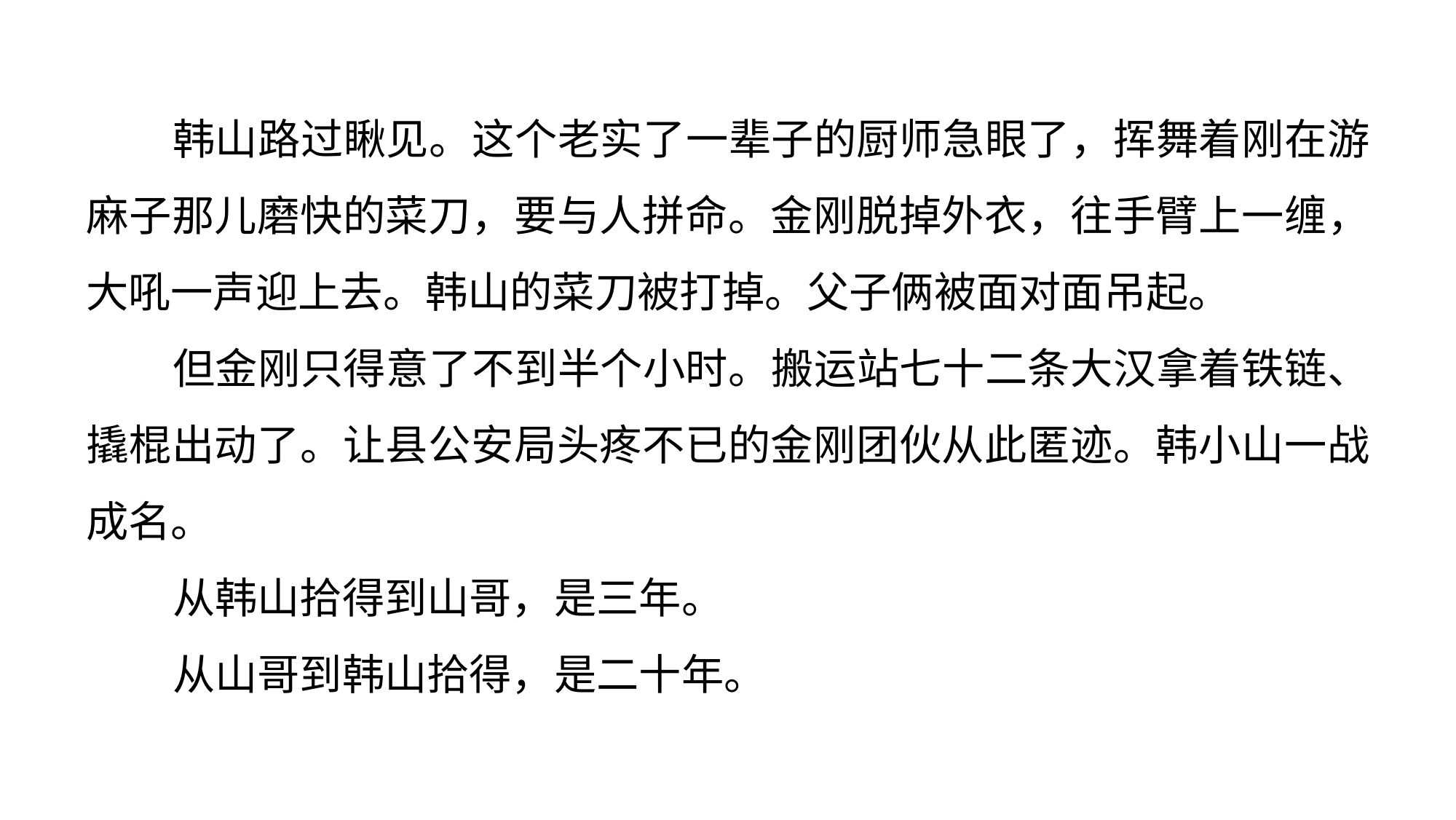

韩山路过瞅见。这个老实了一辈子的厨师急眼了，挥舞着刚在游麻子那儿磨快的菜刀，要与人拼命。金刚脱掉外衣，往手臂上一缠，大吼一声迎上去。韩山的菜刀被打掉。父子俩被面对面吊起。
但金刚只得意了不到半个小时。搬运站七十二条大汉拿着铁链、撬棍出动了。让县公安局头疼不已的金刚团伙从此匿迹。韩小山一战成名。
从韩山拾得到山哥，是三年。
从山哥到韩山拾得，是二十年。